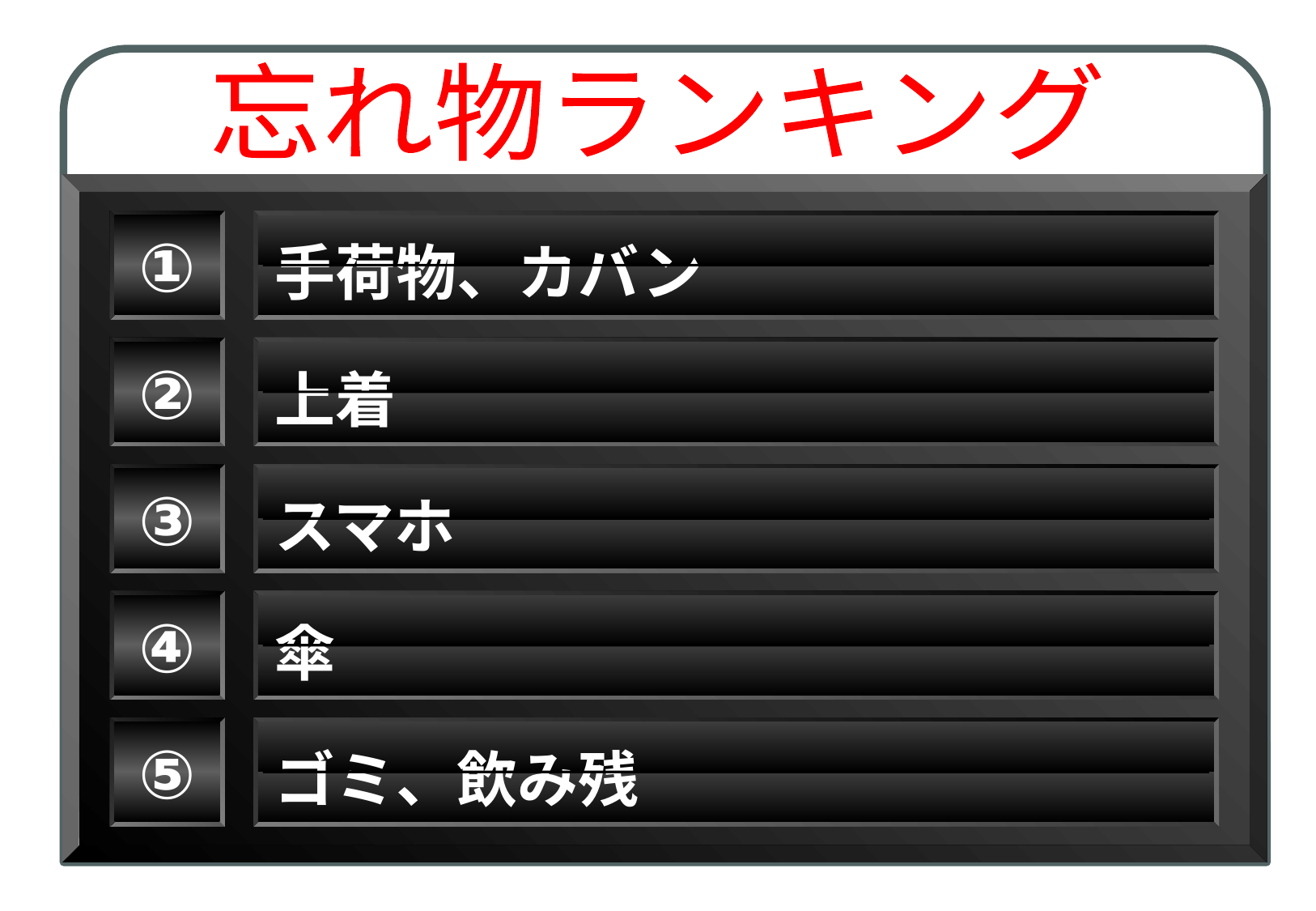

忘れ物ランキング

①

手荷物、カバン

②

上着

③

スマホ

④

傘

⑤

ゴミ、飲み残